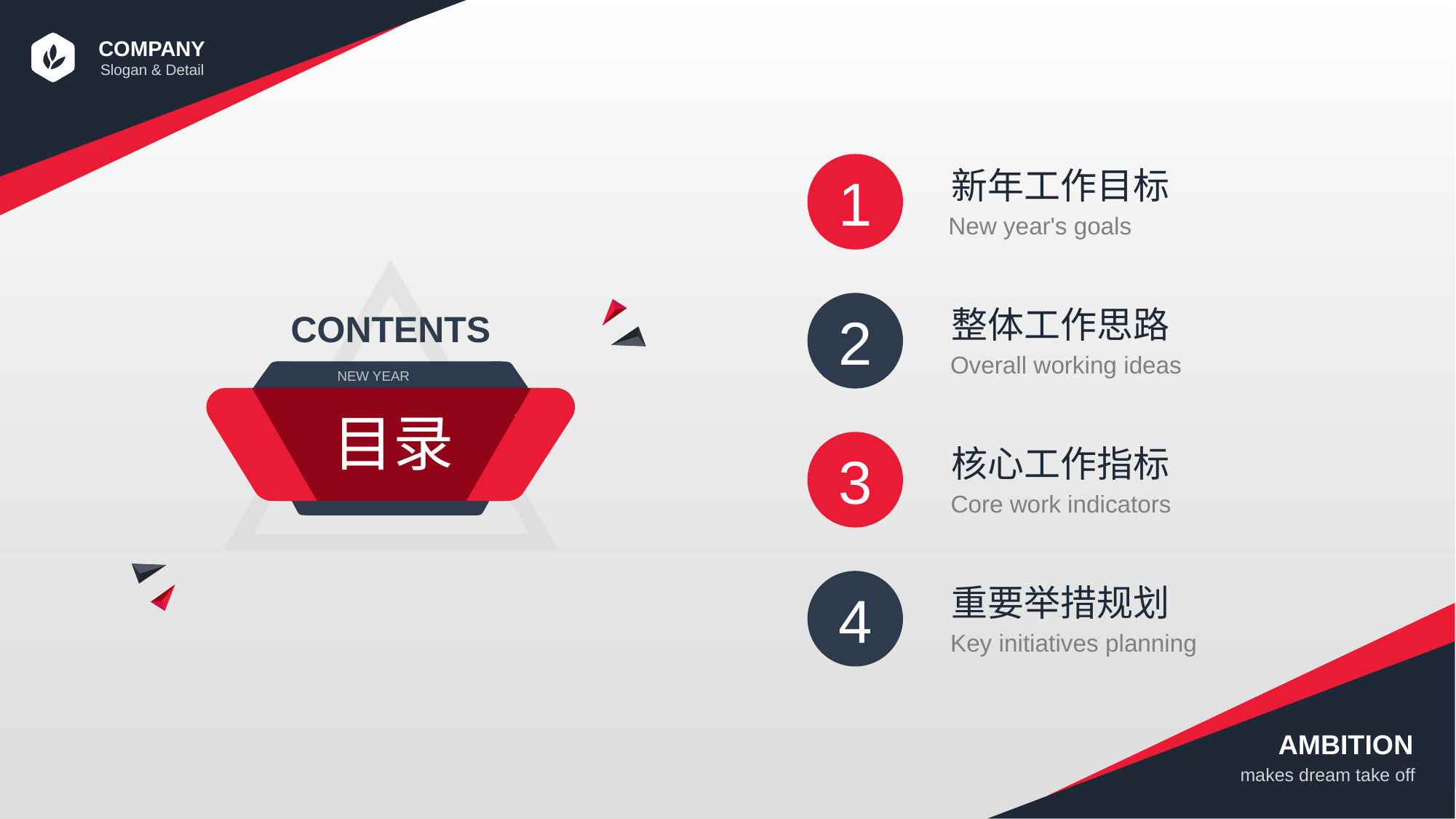

1
新年工作目标
New year's goals

CONTENTS

NEW YEAR

目录

2
整体工作思路
Overall working ideas

3
核心工作指标
Core work indicators

4
重要举措规划
Key initiatives planning